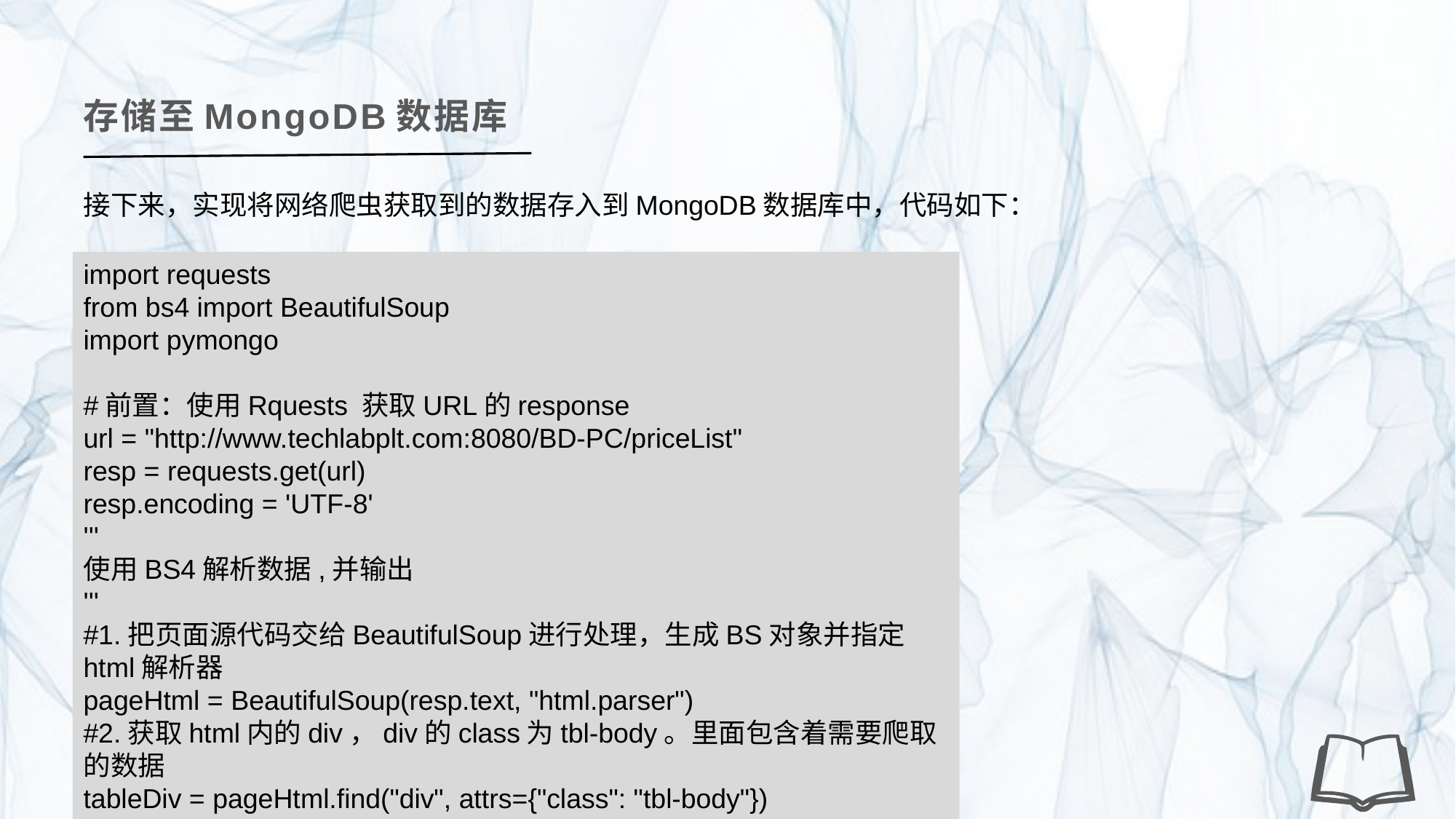

存储至MongoDB数据库
接下来，实现将网络爬虫获取到的数据存入到MongoDB数据库中，代码如下：
import requests
from bs4 import BeautifulSoup
import pymongo

#前置：使用Rquests 获取URL的response
url = "http://www.techlabplt.com:8080/BD-PC/priceList"
resp = requests.get(url)
resp.encoding = 'UTF-8'
'''
使用BS4解析数据,并输出
'''
#1.把页面源代码交给BeautifulSoup进行处理，生成BS对象并指定html解析器
pageHtml = BeautifulSoup(resp.text, "html.parser")
#2.获取html内的div，div的class为tbl-body。里面包含着需要爬取的数据
tableDiv = pageHtml.find("div", attrs={"class": "tbl-body"})

32